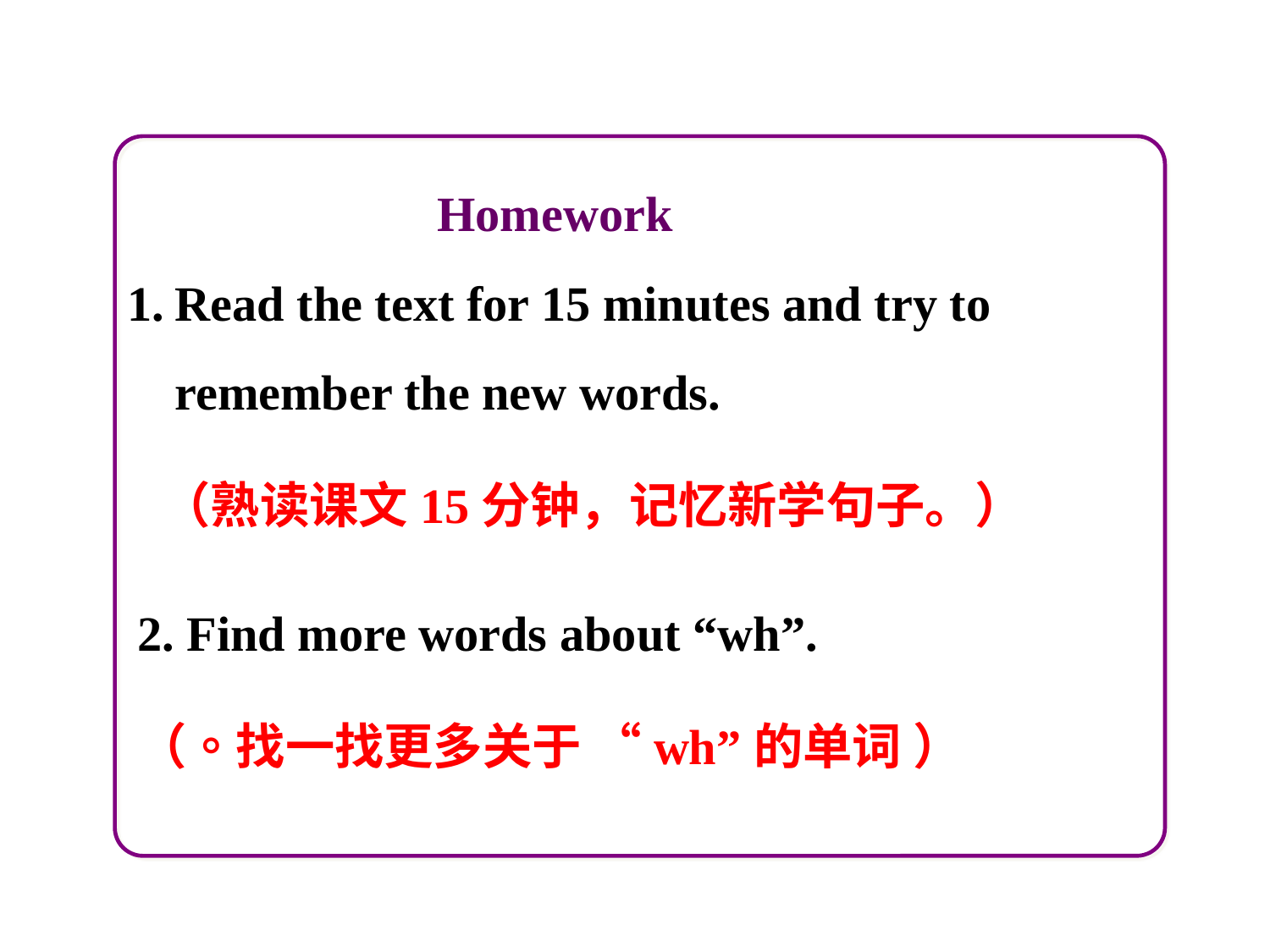

Homework
Read the text for 15 minutes and try to remember the new words.
  （熟读课文15分钟，记忆新学句子。）
2. Find more words about “wh”.
（找一找更多关于 “wh”的单词。）